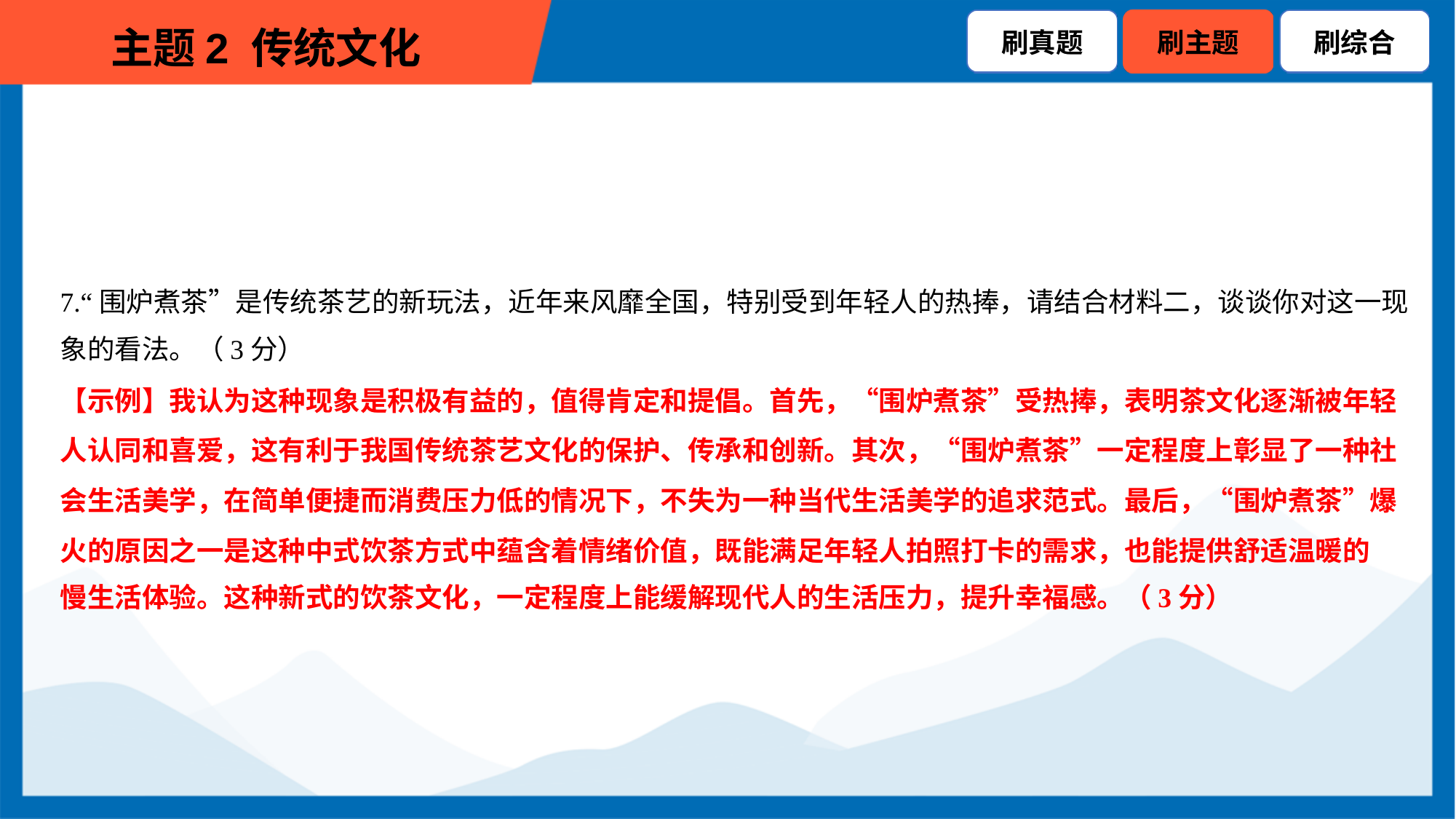

7.“围炉煮茶”是传统茶艺的新玩法，近年来风靡全国，特别受到年轻人的热捧，请结合材料二，谈谈你对这一现
象的看法。（3分）
【示例】我认为这种现象是积极有益的，值得肯定和提倡。首先，“围炉煮茶”受热捧，表明茶文化逐渐被年轻
人认同和喜爱，这有利于我国传统茶艺文化的保护、传承和创新。其次，“围炉煮茶”一定程度上彰显了一种社
会生活美学，在简单便捷而消费压力低的情况下，不失为一种当代生活美学的追求范式。最后，“围炉煮茶”爆
火的原因之一是这种中式饮茶方式中蕴含着情绪价值，既能满足年轻人拍照打卡的需求，也能提供舒适温暖的
慢生活体验。这种新式的饮茶文化，一定程度上能缓解现代人的生活压力，提升幸福感。（3分）